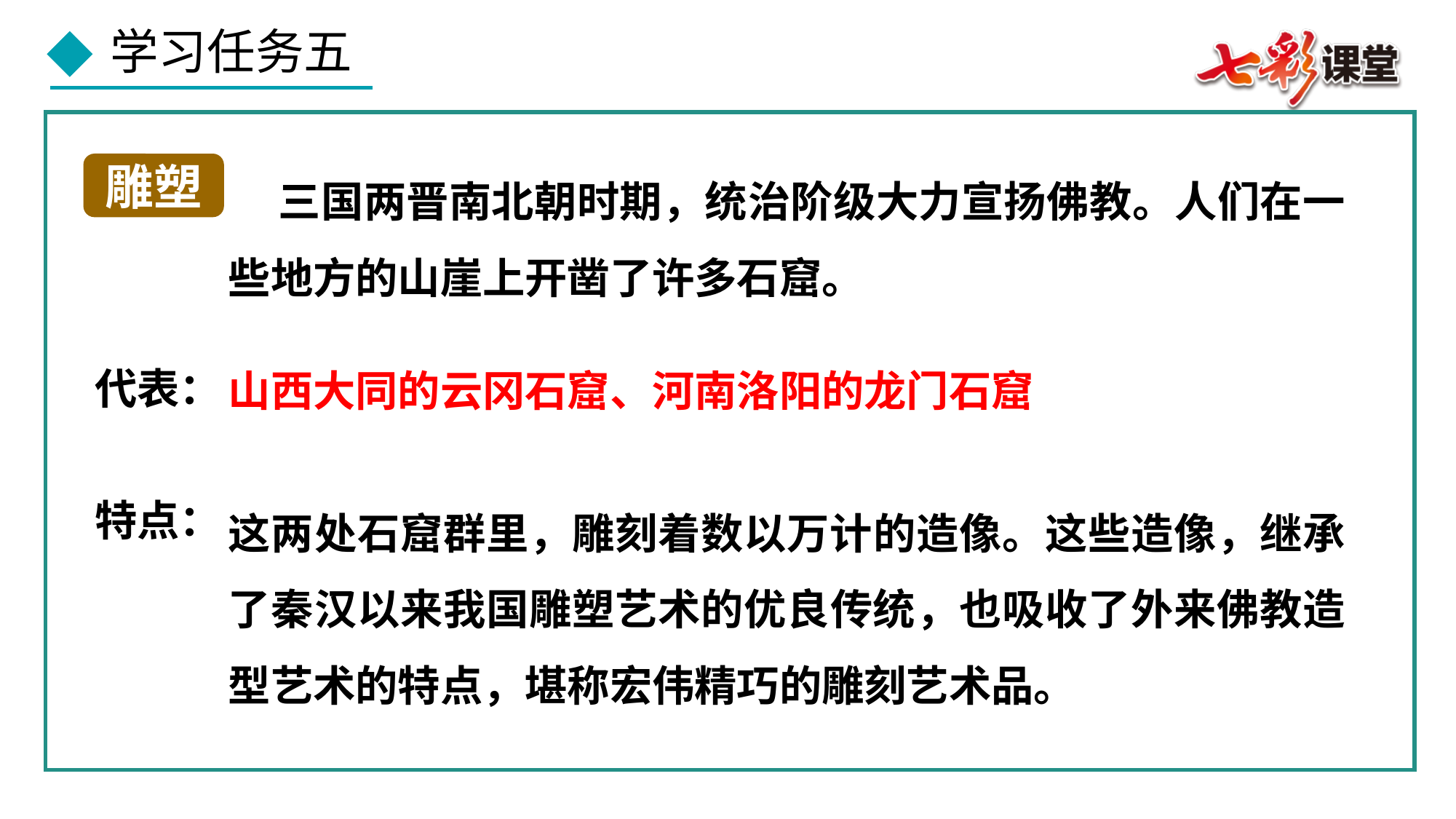

三国两晋南北朝时期，统治阶级大力宣扬佛教。人们在一些地方的山崖上开凿了许多石窟。
雕塑
代表：
山西大同的云冈石窟、河南洛阳的龙门石窟
这两处石窟群里，雕刻着数以万计的造像。这些造像，继承了秦汉以来我国雕塑艺术的优良传统，也吸收了外来佛教造型艺术的特点，堪称宏伟精巧的雕刻艺术品。
特点：